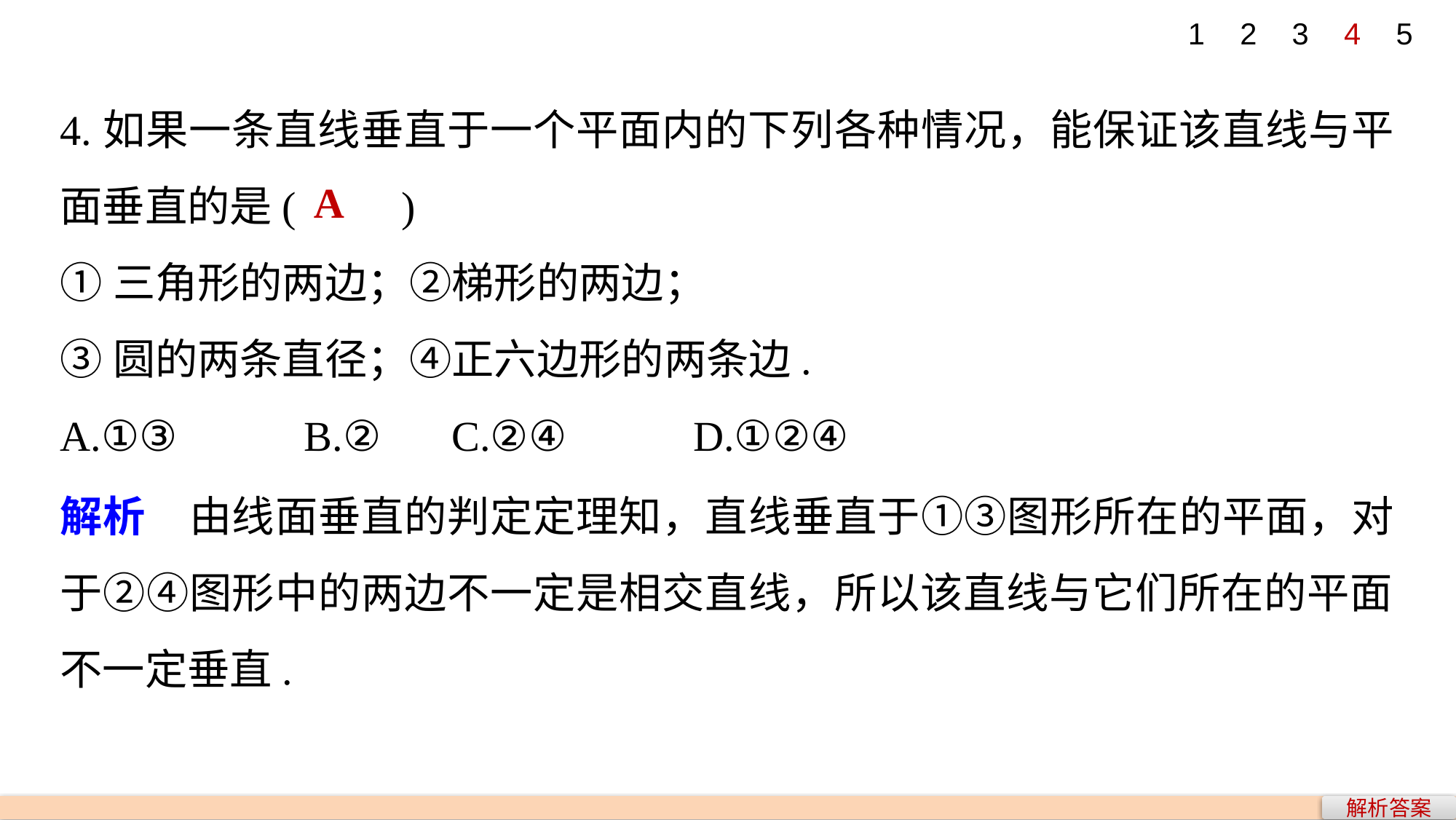

1
2
3
4
5
4.如果一条直线垂直于一个平面内的下列各种情况，能保证该直线与平面垂直的是(　　)
①三角形的两边；②梯形的两边；
③圆的两条直径；④正六边形的两条边.
A.①③            B.②      C.②④            D.①②④
A
解析　由线面垂直的判定定理知，直线垂直于①③图形所在的平面，对于②④图形中的两边不一定是相交直线，所以该直线与它们所在的平面不一定垂直.
解析答案